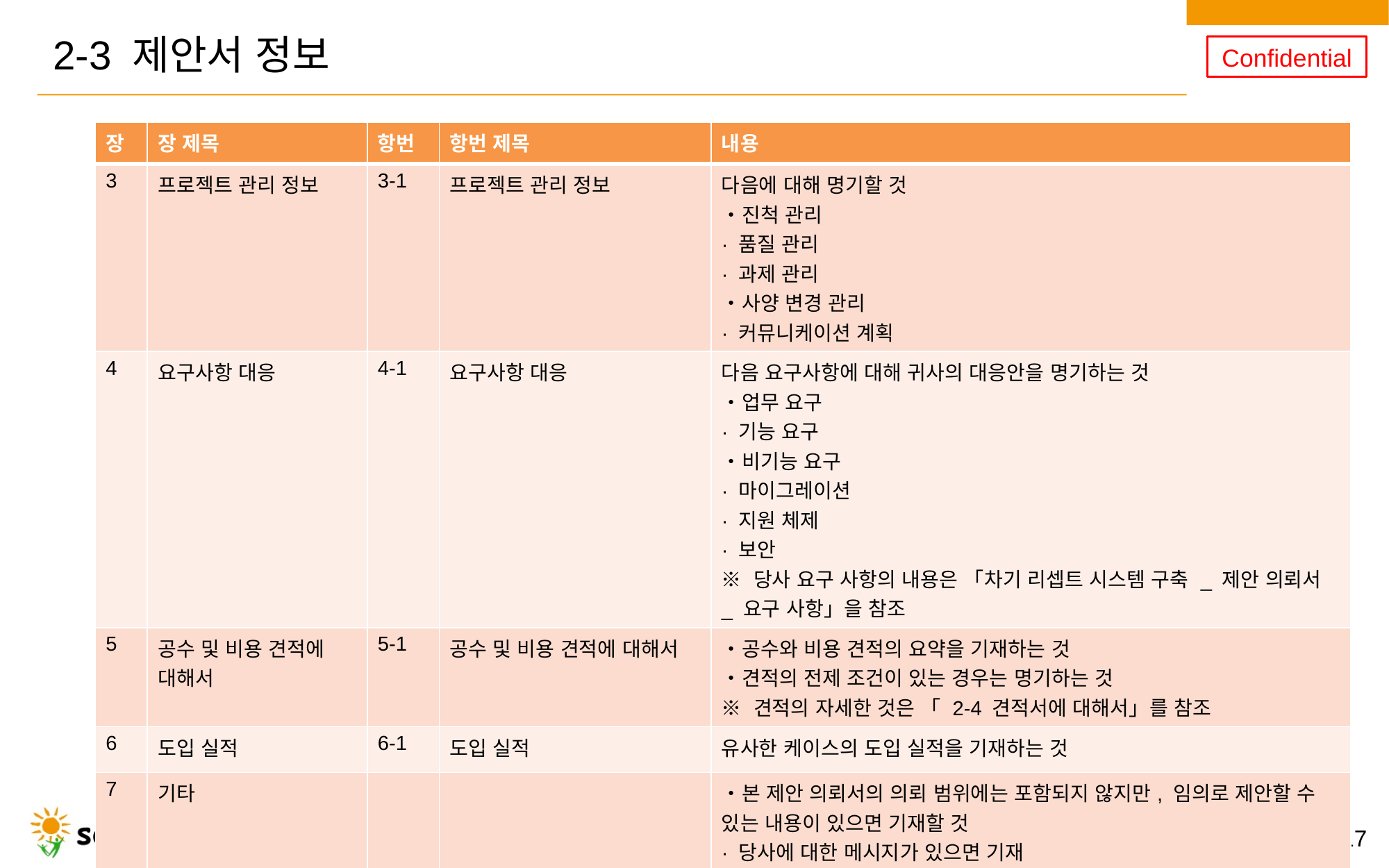

# 2-3 제안서 정보
| 장 | 장 제목 | 항번 | 항번 제목 | 내용 |
| --- | --- | --- | --- | --- |
| 3 | 프로젝트 관리 정보 | 3-1 | 프로젝트 관리 정보 | 다음에 대해 명기할 것 ・진척 관리 · 품질 관리 · 과제 관리 ・사양 변경 관리 · 커뮤니케이션 계획 |
| 4 | 요구사항 대응 | 4-1 | 요구사항 대응 | 다음 요구사항에 대해 귀사의 대응안을 명기하는 것 ・업무 요구 · 기능 요구 ・비기능 요구 · 마이그레이션 · 지원 체제 · 보안 ※ 당사 요구 사항의 내용은 「차기 리셉트 시스템 구축 \_ 제안 의뢰서 \_ 요구 사항」을 참조 |
| 5 | 공수 및 비용 견적에 대해서 | 5-1 | 공수 및 비용 견적에 대해서 | ・공수와 비용 견적의 요약을 기재하는 것 ・견적의 전제 조건이 있는 경우는 명기하는 것 ※ 견적의 자세한 것은 「 2-4 견적서에 대해서」를 참조 |
| 6 | 도입 실적 | 6-1 | 도입 실적 | 유사한 케이스의 도입 실적을 기재하는 것 |
| 7 | 기타 |  |  | ・본 제안 의뢰서의 의뢰 범위에는 포함되지 않지만, 임의로 제안할 수 있는 내용이 있으면 기재할 것 · 당사에 대한 메시지가 있으면 기재 |